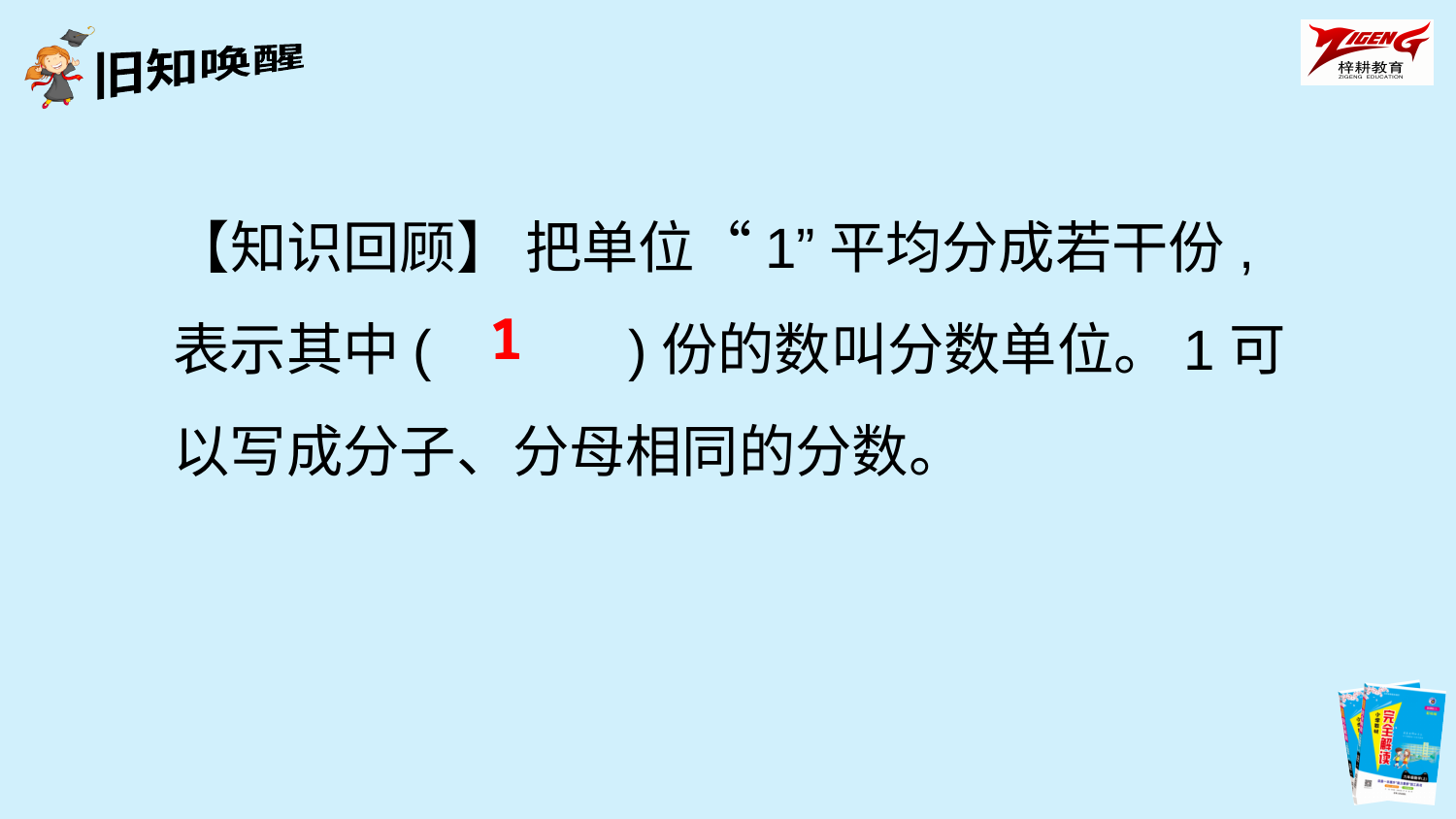

【知识回顾】 把单位“1”平均分成若干份,表示其中(　　　)份的数叫分数单位。1可以写成分子、分母相同的分数。
1